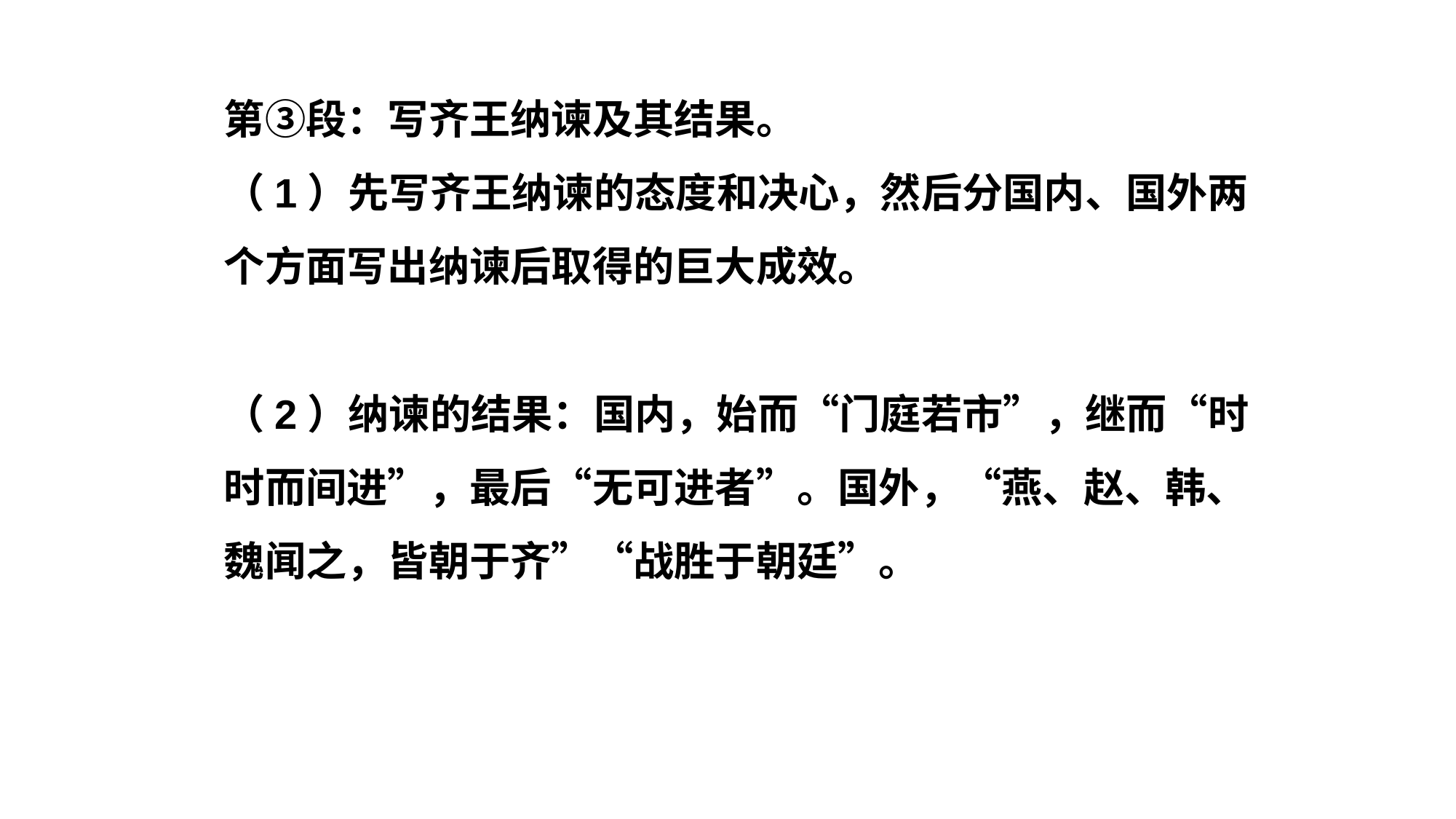

第③段：写齐王纳谏及其结果。
（1）先写齐王纳谏的态度和决心，然后分国内、国外两个方面写出纳谏后取得的巨大成效。

（2）纳谏的结果：国内，始而“门庭若市”，继而“时时而间进”，最后“无可进者”。国外，“燕、赵、韩、魏闻之，皆朝于齐”“战胜于朝廷”。